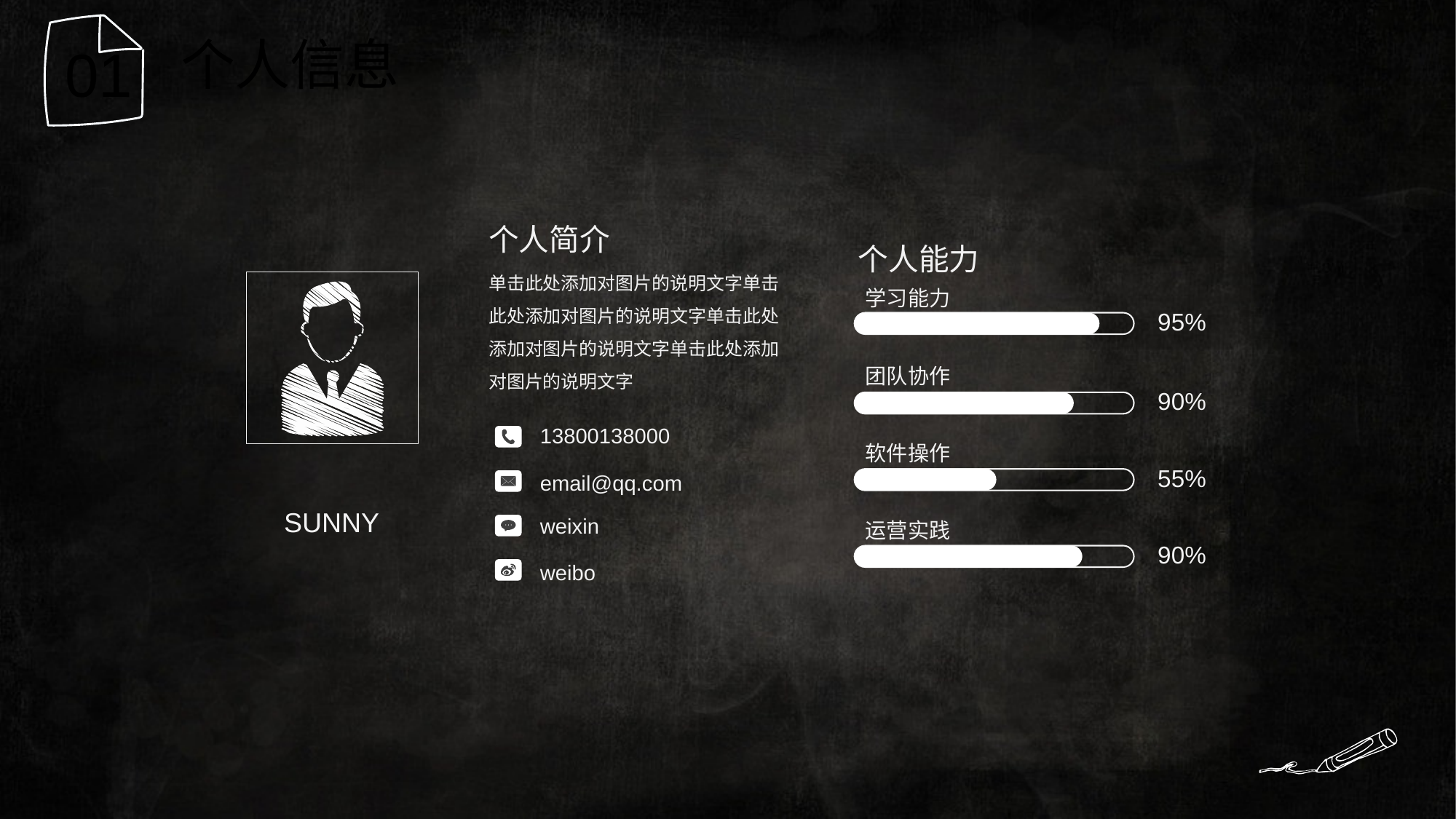

个人信息
01
个人简介
单击此处添加对图片的说明文字单击此处添加对图片的说明文字单击此处添加对图片的说明文字单击此处添加对图片的说明文字

个人能力

学习能力
95%

团队协作
90%

13800138000

email@qq.com

weixin

weibo

软件操作
55%

SUNNY
运营实践
90%